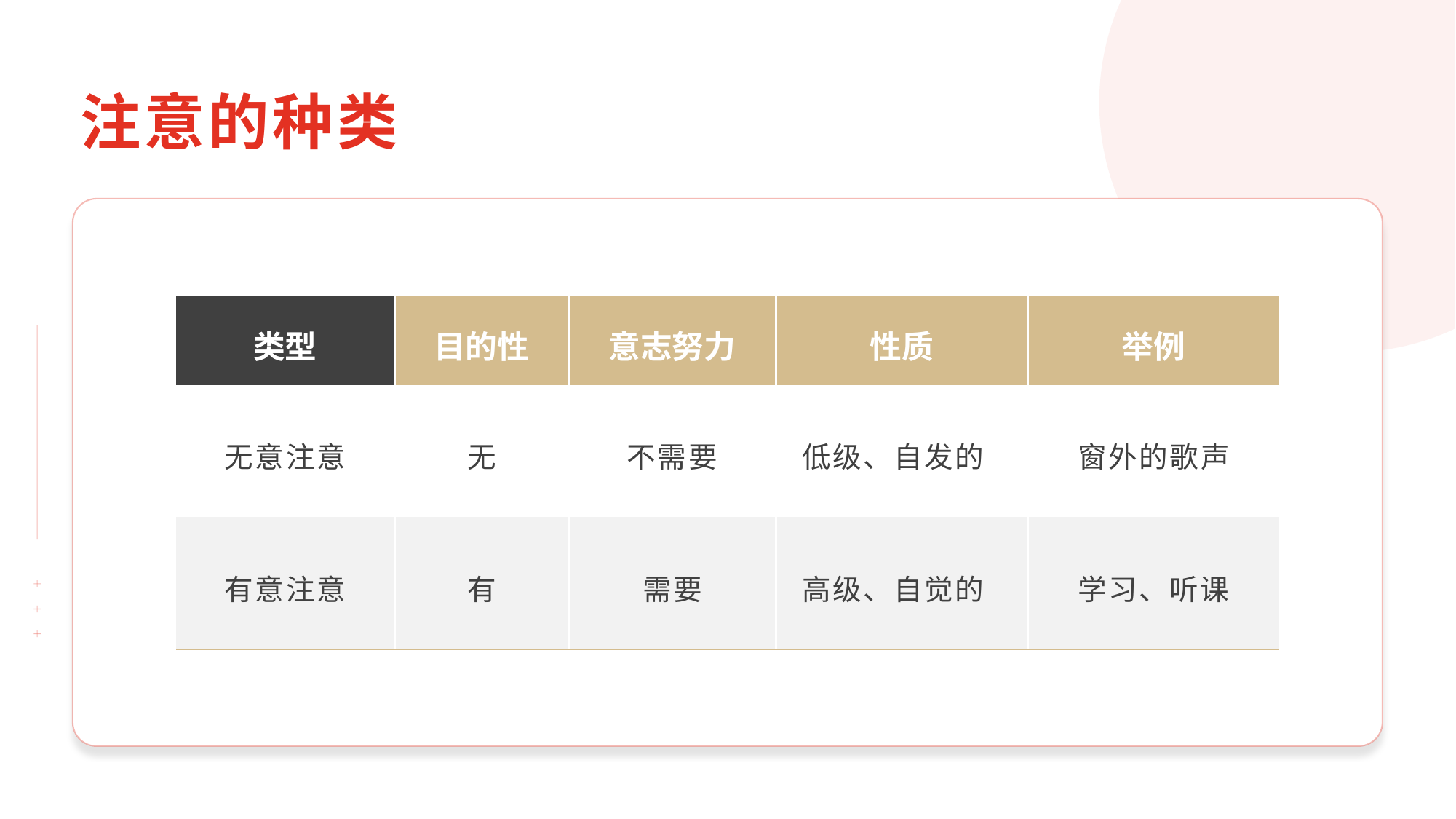

注意的种类

| 类型 | 目的性 | 意志努力 | 性质 | 举例 |
| --- | --- | --- | --- | --- |
| 无意注意 | 无 | 不需要 | 低级、自发的 | 窗外的歌声 |
| 有意注意 | 有 | 需要 | 高级、自觉的 | 学习、听课 |